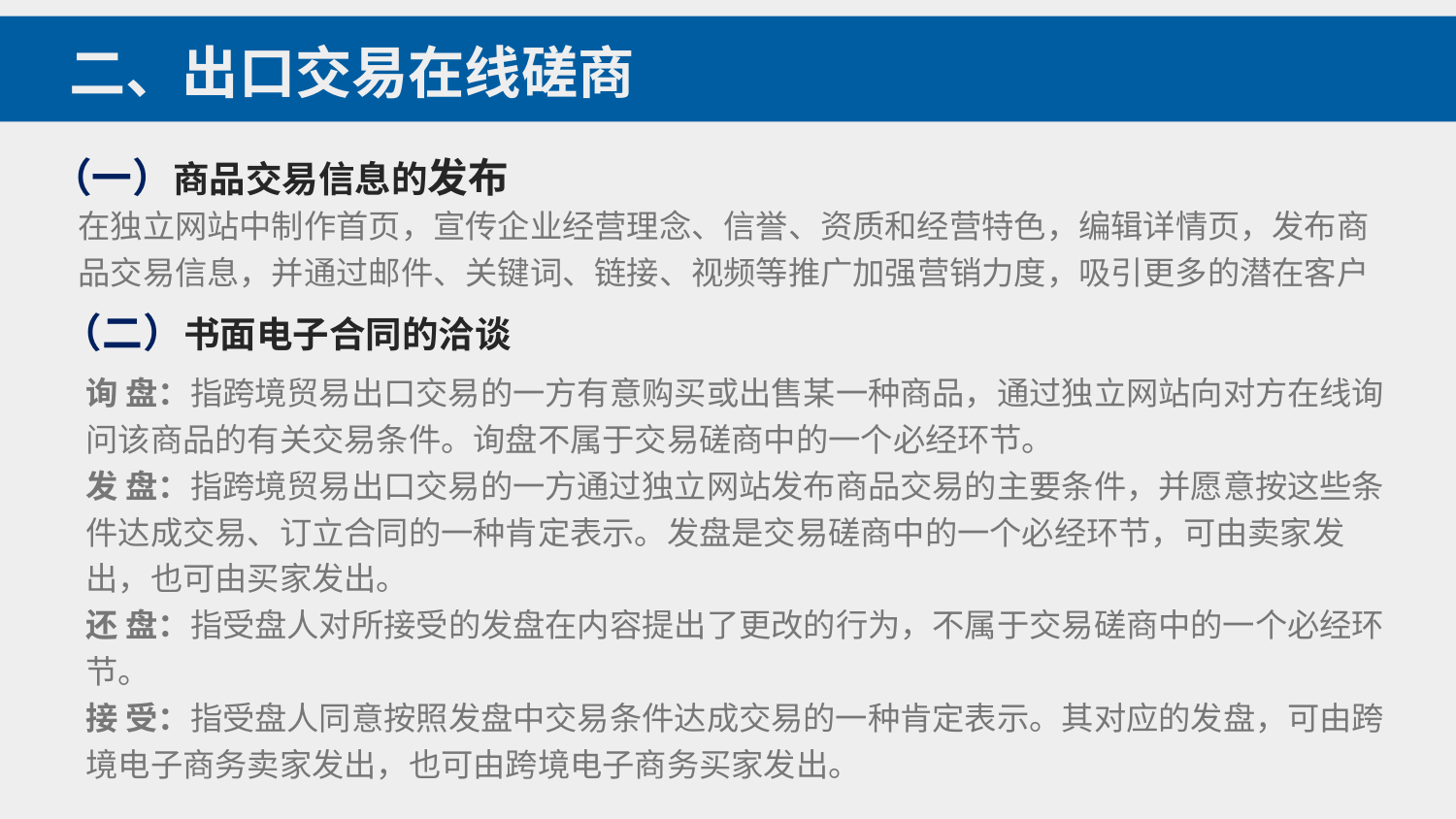

二、出口交易在线磋商
（一）商品交易信息的发布
在独立网站中制作首页，宣传企业经营理念、信誉、资质和经营特色，编辑详情页，发布商品交易信息，并通过邮件、关键词、链接、视频等推广加强营销力度，吸引更多的潜在客户
（二）书面电子合同的洽谈
询 盘：指跨境贸易出口交易的一方有意购买或出售某一种商品，通过独立网站向对方在线询问该商品的有关交易条件。询盘不属于交易磋商中的一个必经环节。
发 盘：指跨境贸易出口交易的一方通过独立网站发布商品交易的主要条件，并愿意按这些条件达成交易、订立合同的一种肯定表示。发盘是交易磋商中的一个必经环节，可由卖家发出，也可由买家发出。
还 盘：指受盘人对所接受的发盘在内容提出了更改的行为，不属于交易磋商中的一个必经环节。
接 受：指受盘人同意按照发盘中交易条件达成交易的一种肯定表示。其对应的发盘，可由跨境电子商务卖家发出，也可由跨境电子商务买家发出。